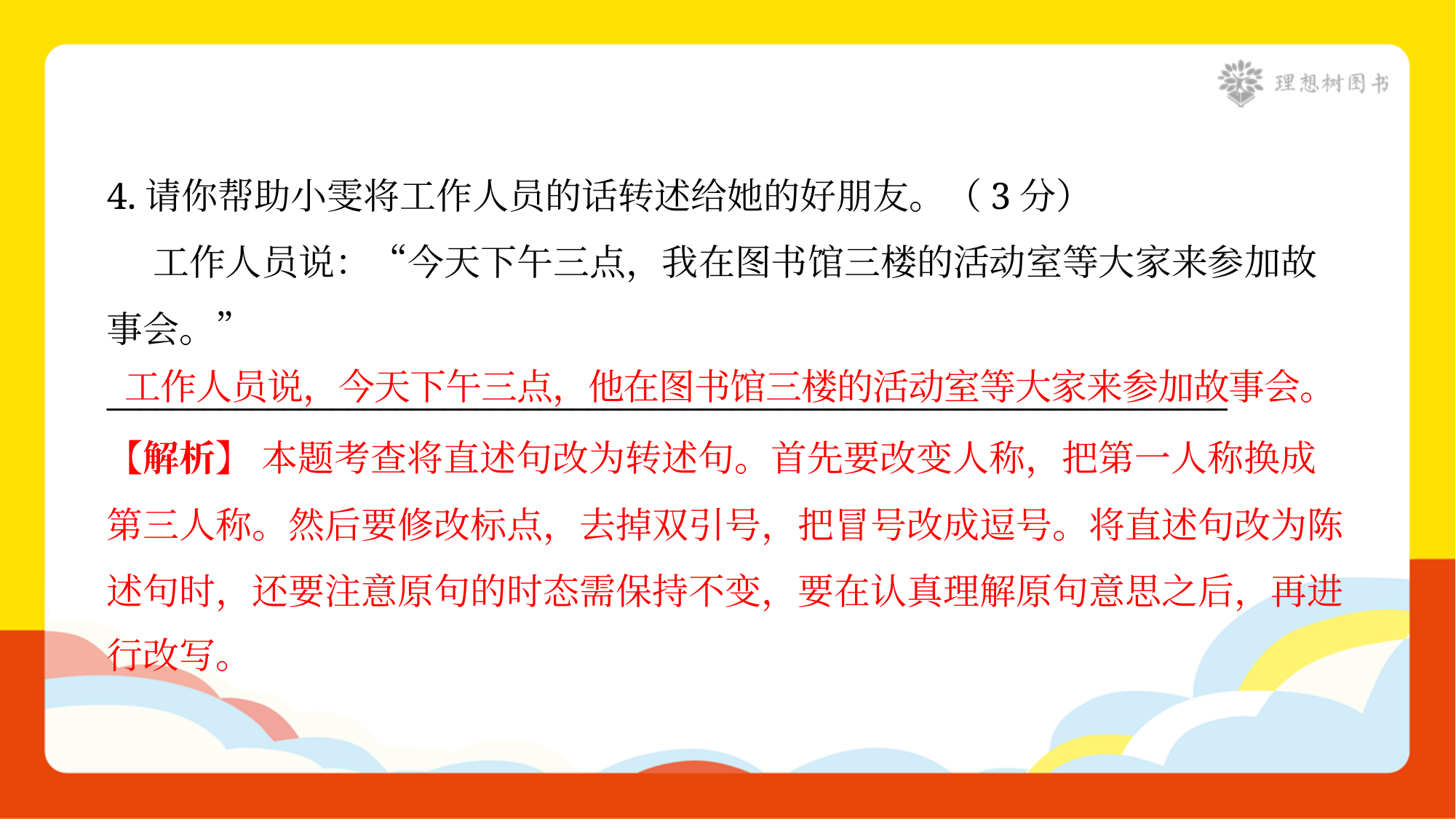

4.请你帮助小雯将工作人员的话转述给她的好朋友。（3分）
    工作人员说：“今天下午三点，我在图书馆三楼的活动室等大家来参加故
事会。”
______________________________________________________________________
工作人员说，今天下午三点，他在图书馆三楼的活动室等大家来参加故事会。
【解析】 本题考查将直述句改为转述句。首先要改变人称，把第一人称换成
第三人称。然后要修改标点，去掉双引号，把冒号改成逗号。将直述句改为陈
述句时，还要注意原句的时态需保持不变，要在认真理解原句意思之后，再进
行改写。